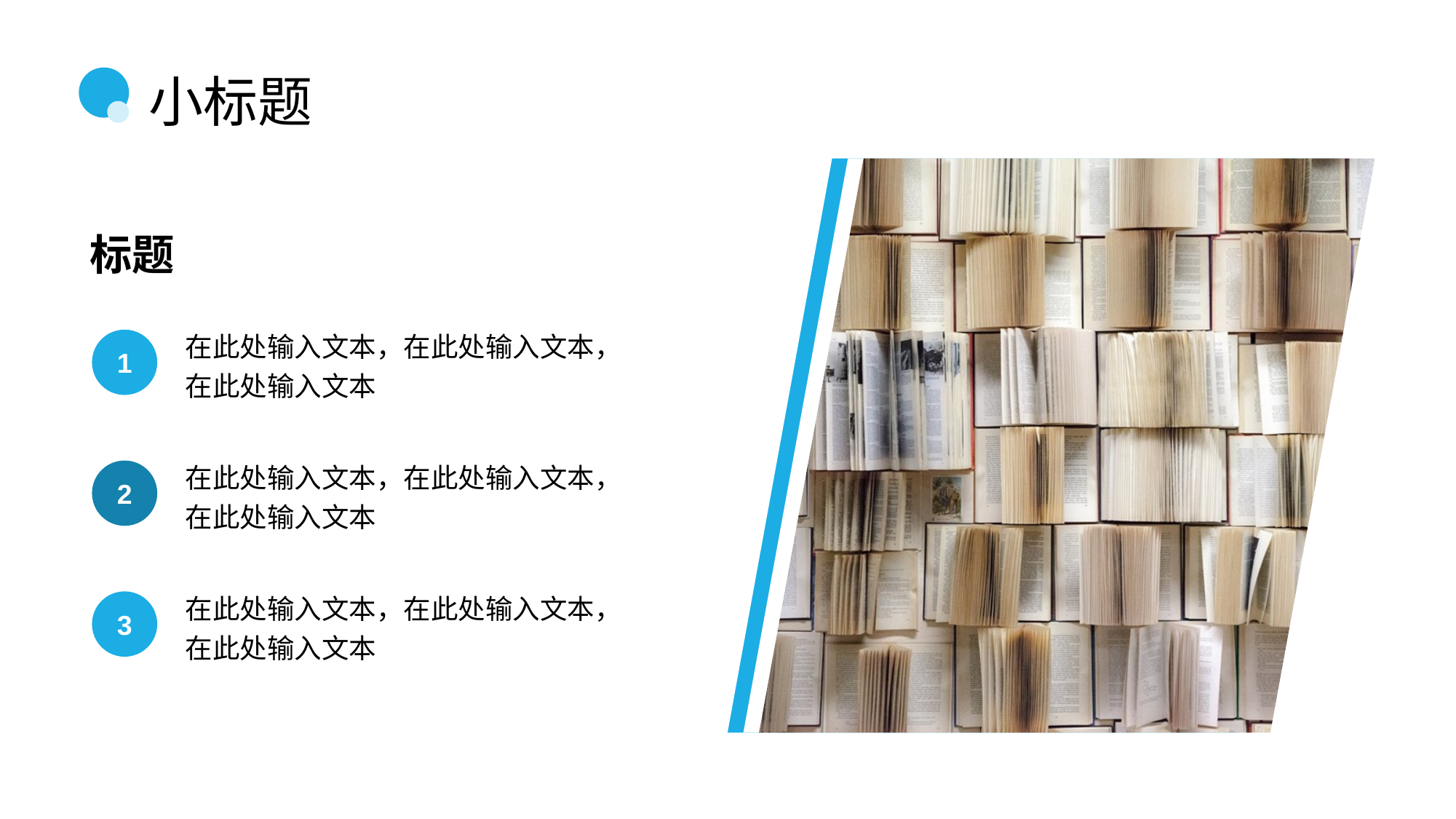

# 小标题

标题
在此处输入文本，在此处输入文本，在此处输入文本
1
在此处输入文本，在此处输入文本，在此处输入文本
2
在此处输入文本，在此处输入文本，在此处输入文本
3